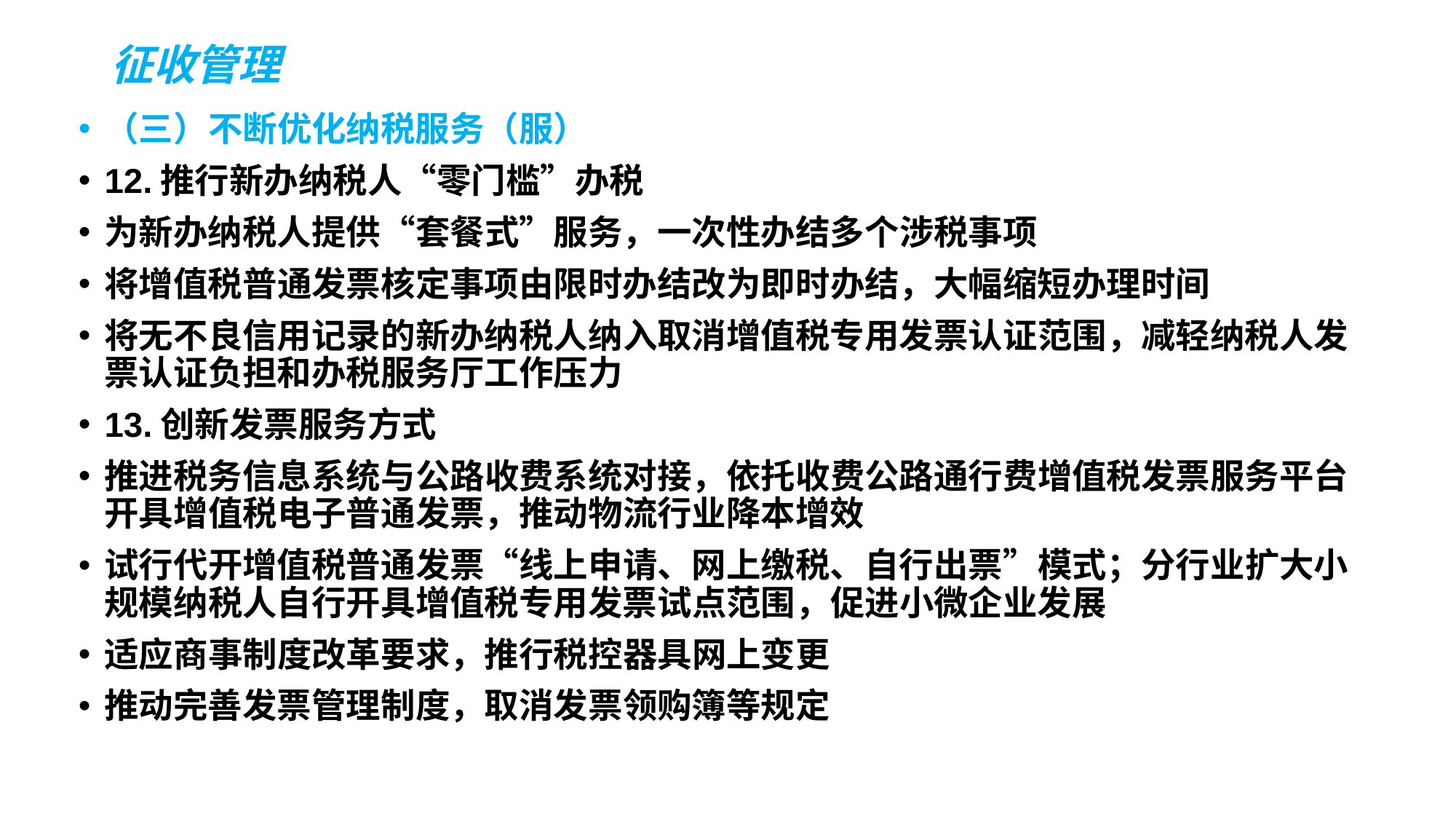

# 征收管理
（三）不断优化纳税服务（服）
12.推行新办纳税人“零门槛”办税
为新办纳税人提供“套餐式”服务，一次性办结多个涉税事项
将增值税普通发票核定事项由限时办结改为即时办结，大幅缩短办理时间
将无不良信用记录的新办纳税人纳入取消增值税专用发票认证范围，减轻纳税人发票认证负担和办税服务厅工作压力
13.创新发票服务方式
推进税务信息系统与公路收费系统对接，依托收费公路通行费增值税发票服务平台开具增值税电子普通发票，推动物流行业降本增效
试行代开增值税普通发票“线上申请、网上缴税、自行出票”模式；分行业扩大小规模纳税人自行开具增值税专用发票试点范围，促进小微企业发展
适应商事制度改革要求，推行税控器具网上变更
推动完善发票管理制度，取消发票领购簿等规定